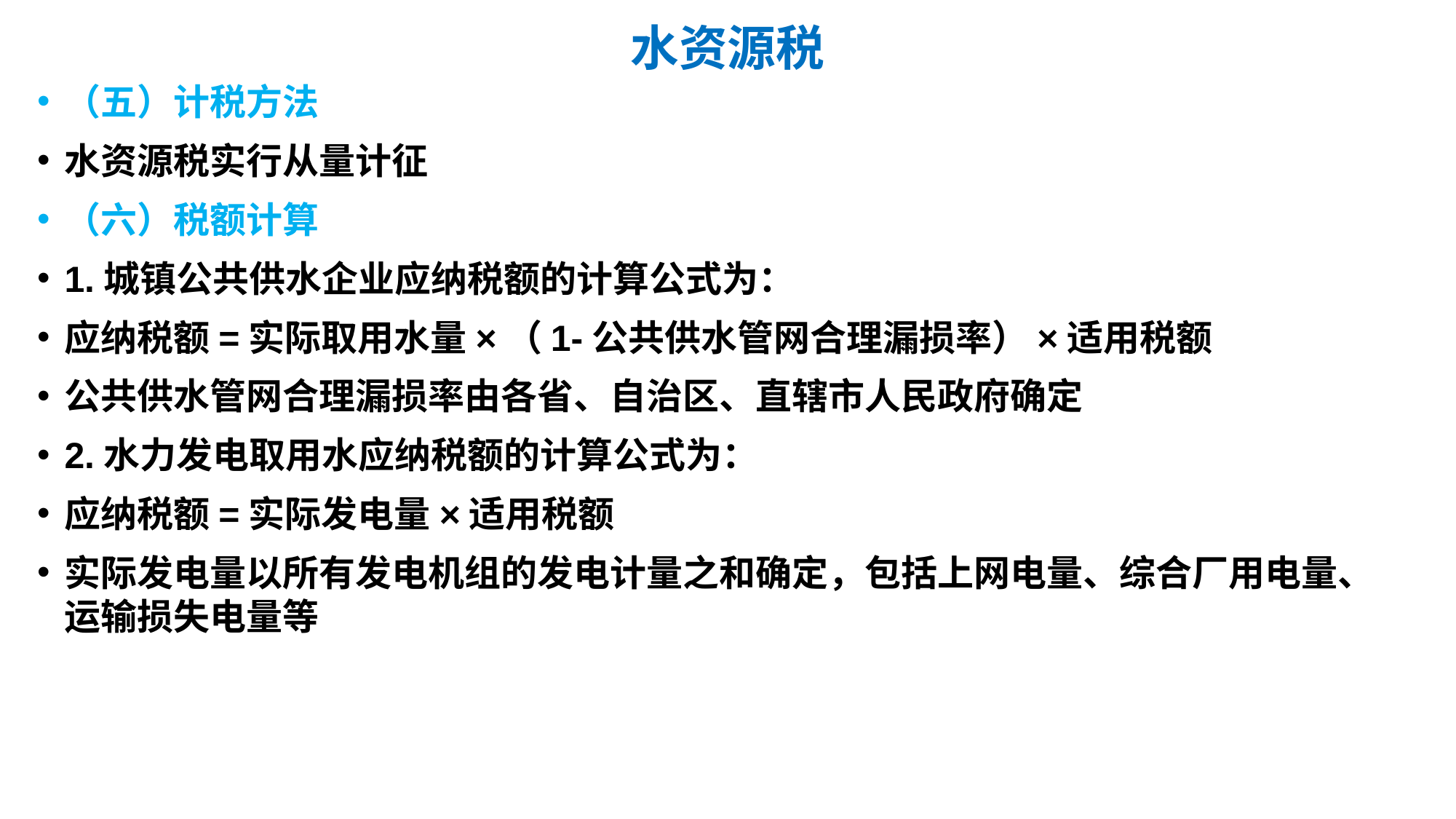

# 水资源税
（五）计税方法
水资源税实行从量计征
（六）税额计算
1.城镇公共供水企业应纳税额的计算公式为：
应纳税额=实际取用水量×（1-公共供水管网合理漏损率）×适用税额
公共供水管网合理漏损率由各省、自治区、直辖市人民政府确定
2.水力发电取用水应纳税额的计算公式为：
应纳税额=实际发电量×适用税额
实际发电量以所有发电机组的发电计量之和确定，包括上网电量、综合厂用电量、运输损失电量等